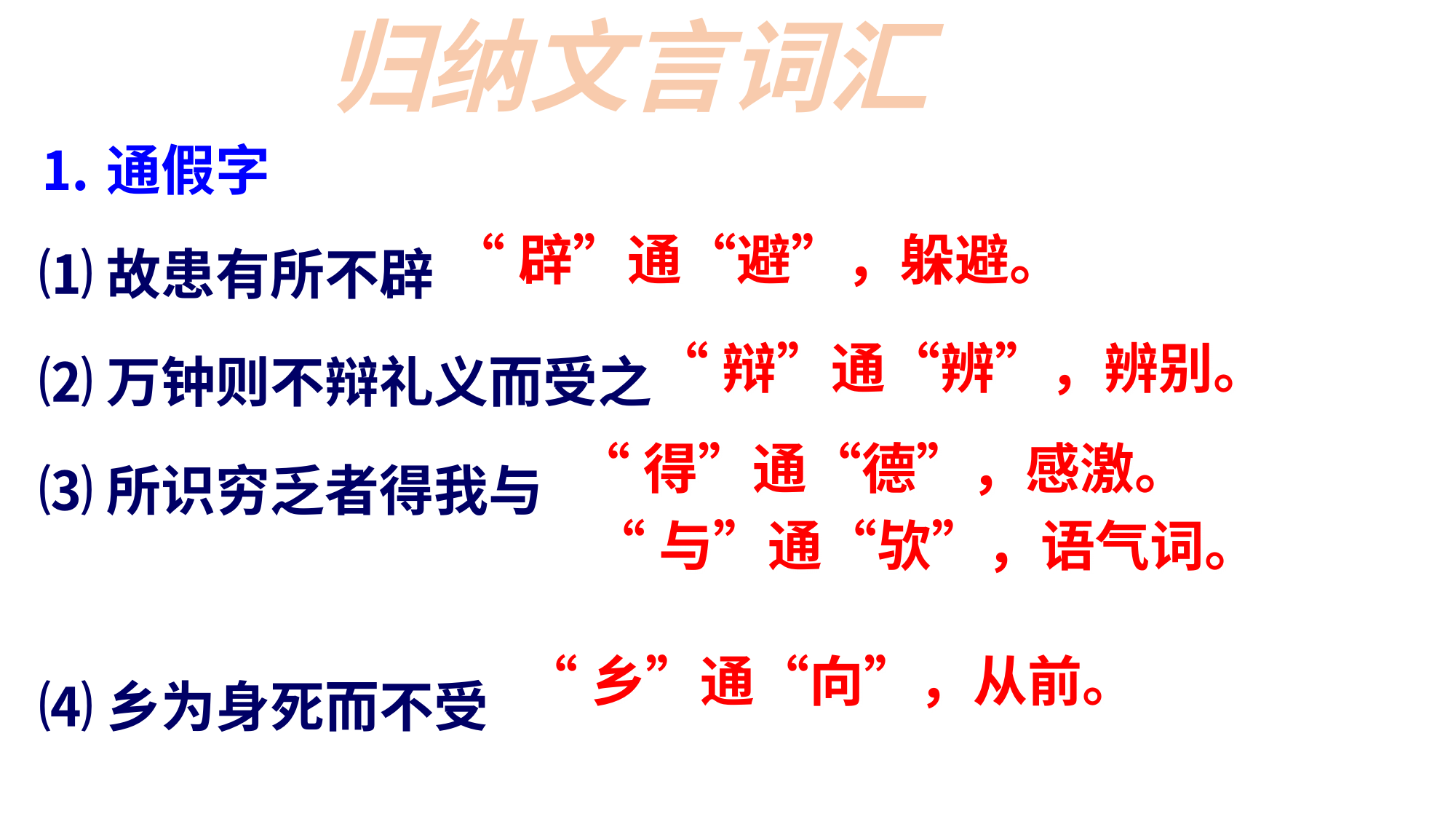

归纳文言词汇
⒈通假字
⑴故患有所不辟
⑵万钟则不辩礼义而受之
⑶所识穷乏者得我与

⑷乡为身死而不受
“辟”通“避”，躲避。
“辩”通“辨”，辨别。
“得”通“德”，感激。
“与”通“欤”，语气词。
“乡”通“向”，从前。